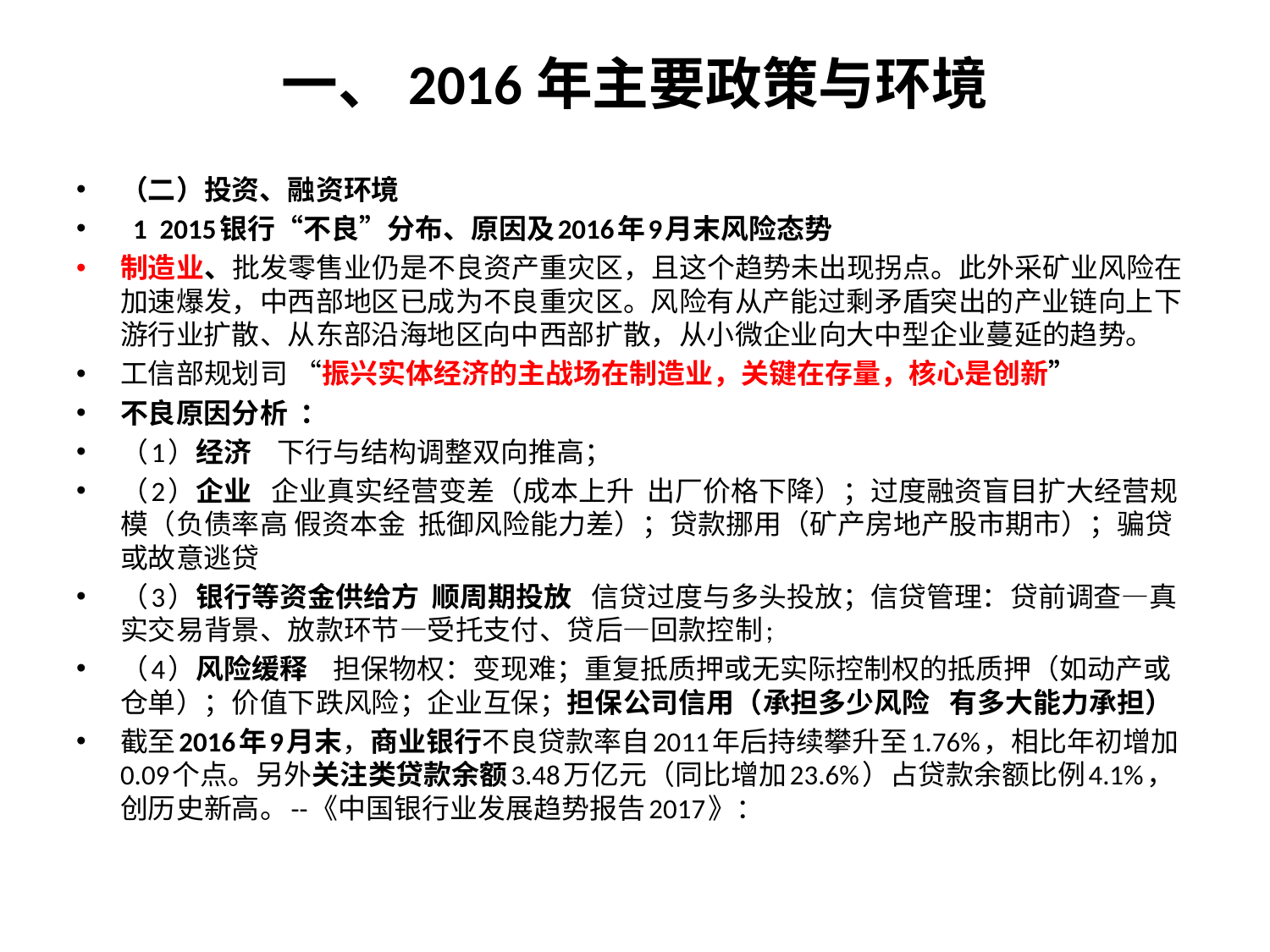

# 一、2016年主要政策与环境
（二）投资、融资环境
  1  2015银行“不良”分布、原因及2016年9月末风险态势
制造业、批发零售业仍是不良资产重灾区，且这个趋势未出现拐点。此外采矿业风险在加速爆发，中西部地区已成为不良重灾区。风险有从产能过剩矛盾突出的产业链向上下游行业扩散、从东部沿海地区向中西部扩散，从小微企业向大中型企业蔓延的趋势。
工信部规划司 “振兴实体经济的主战场在制造业，关键在存量，核心是创新”
不良原因分析  ：
（1）经济    下行与结构调整双向推高；
（2）企业   企业真实经营变差（成本上升  出厂价格下降）；过度融资盲目扩大经营规模（负债率高 假资本金  抵御风险能力差）；贷款挪用（矿产房地产股市期市）；骗贷或故意逃贷
（3）银行等资金供给方  顺周期投放   信贷过度与多头投放；信贷管理：贷前调查—真实交易背景、放款环节—受托支付、贷后—回款控制;
（4）风险缓释    担保物权：变现难；重复抵质押或无实际控制权的抵质押（如动产或仓单）；价值下跌风险；企业互保；担保公司信用（承担多少风险   有多大能力承担）
截至2016年9月末，商业银行不良贷款率自2011年后持续攀升至1.76%，相比年初增加0.09个点。另外关注类贷款余额3.48万亿元（同比增加23.6%）占贷款余额比例4.1%，创历史新高。--《中国银行业发展趋势报告2017》：